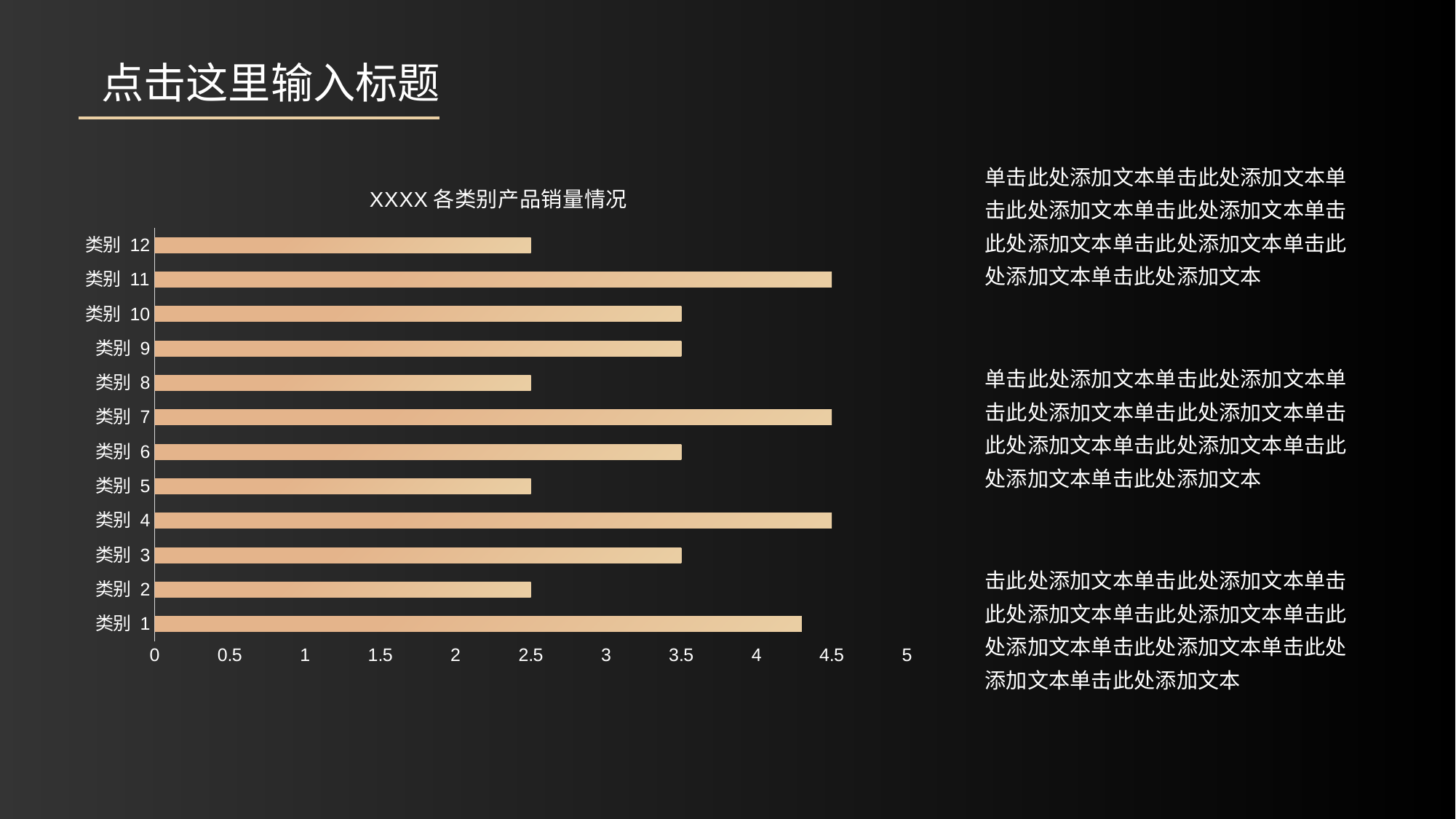

点击这里输入标题
单击此处添加文本单击此处添加文本单击此处添加文本单击此处添加文本单击此处添加文本单击此处添加文本单击此处添加文本单击此处添加文本

单击此处添加文本单击此处添加文本单击此处添加文本单击此处添加文本单击此处添加文本单击此处添加文本单击此处添加文本单击此处添加文本

击此处添加文本单击此处添加文本单击此处添加文本单击此处添加文本单击此处添加文本单击此处添加文本单击此处添加文本单击此处添加文本

### Chart: XXXX各类别产品销量情况

| Category | 系列 1 |
|---|---|
| 类别 1 | 4.3 |
| 类别 2 | 2.5 |
| 类别 3 | 3.5 |
| 类别 4 | 4.5 |
| 类别 5 | 2.5 |
| 类别 6 | 3.5 |
| 类别 7 | 4.5 |
| 类别 8 | 2.5 |
| 类别 9 | 3.5 |
| 类别 10 | 3.5 |
| 类别 11 | 4.5 |
| 类别 12 | 2.5 |